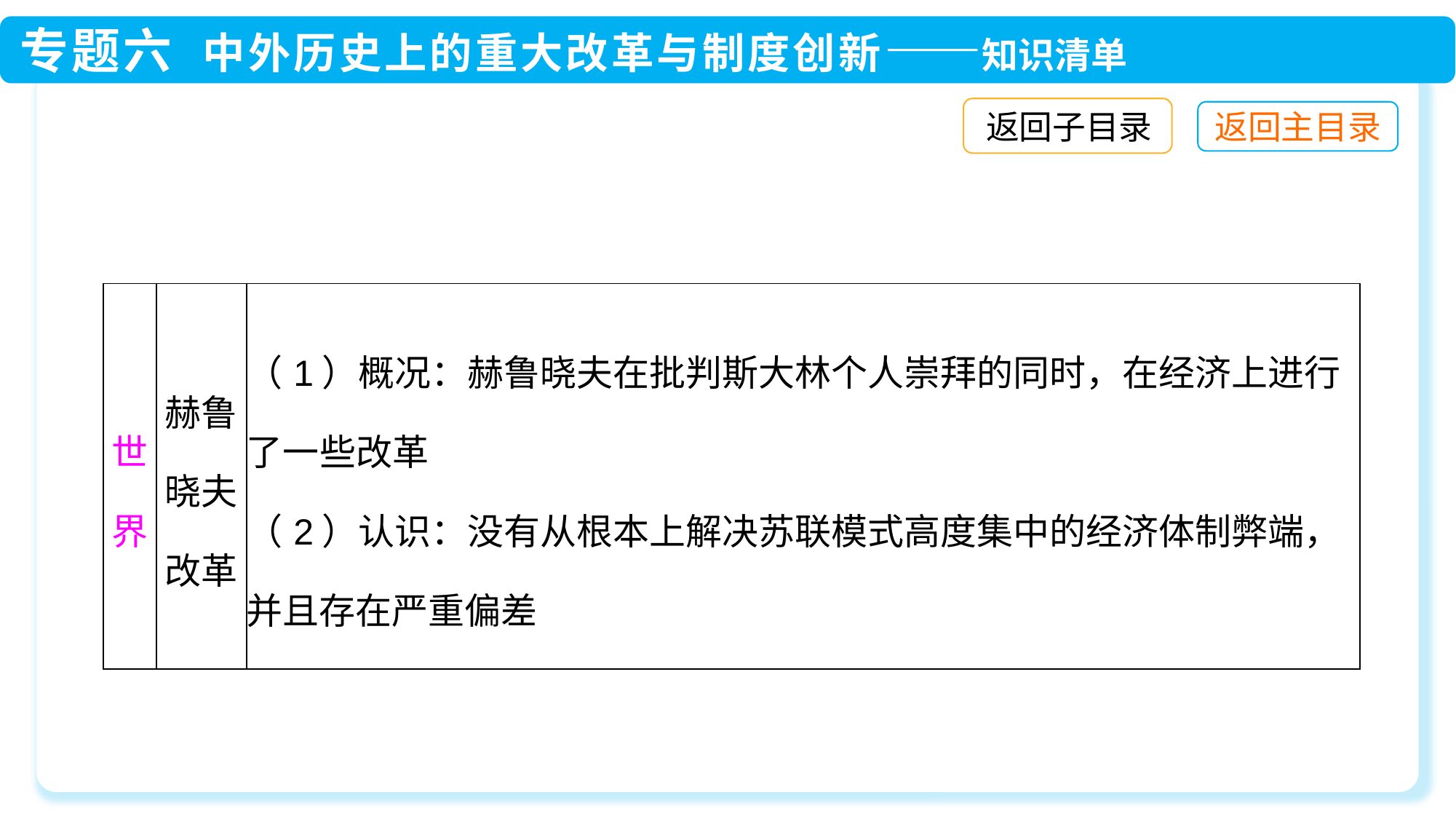

返回子目录
| 世界 | 赫鲁晓夫改革 | （1）概况：赫鲁晓夫在批判斯大林个人崇拜的同时，在经济上进行了一些改革 （2）认识：没有从根本上解决苏联模式高度集中的经济体制弊端，并且存在严重偏差 |
| --- | --- | --- |